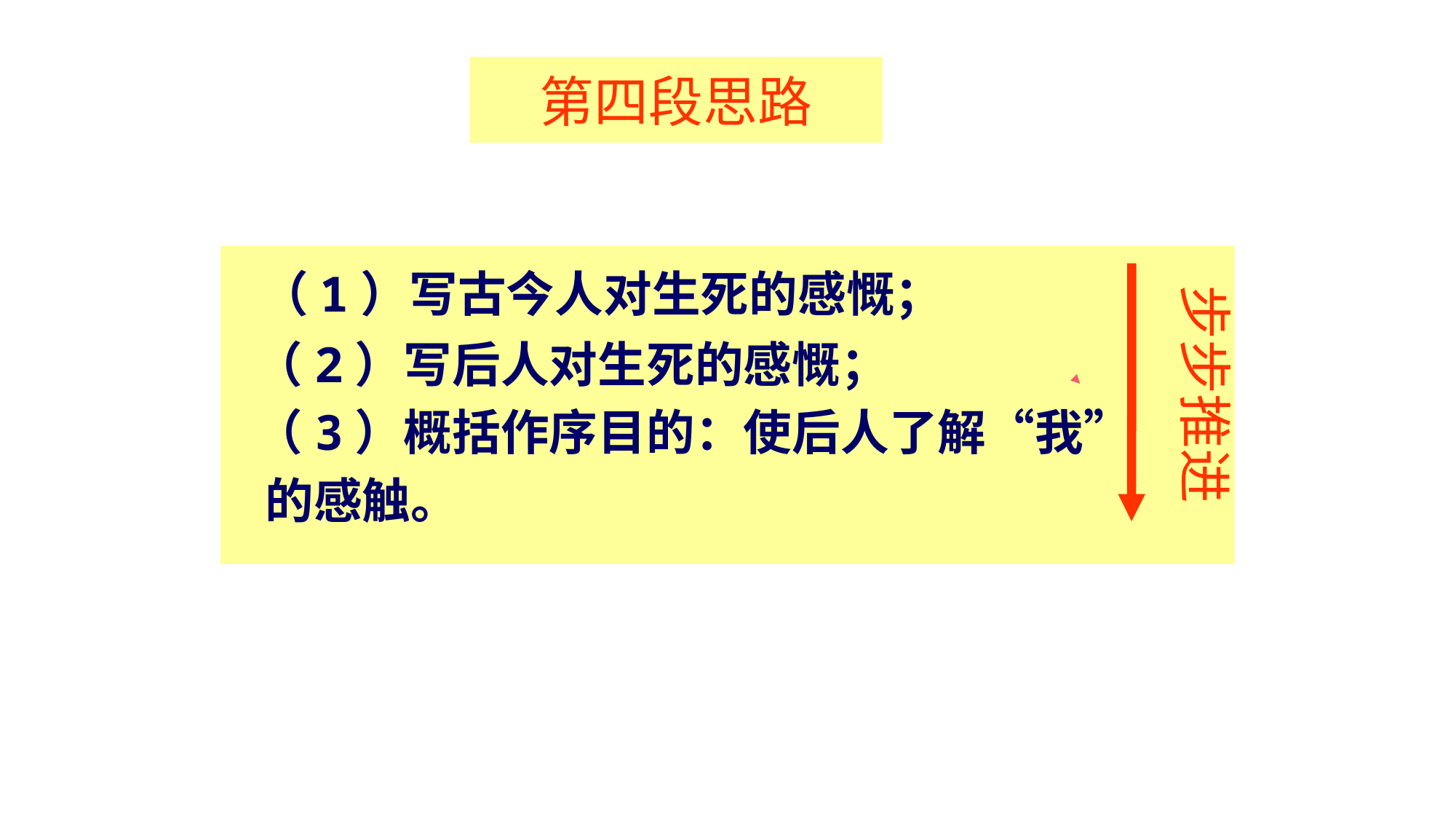

# 第四段思路

 （1）写古今人对生死的感慨；
 （2）写后人对生死的感慨；
 （3）概括作序目的：使后人了解“我”
  的感触。

步步推进